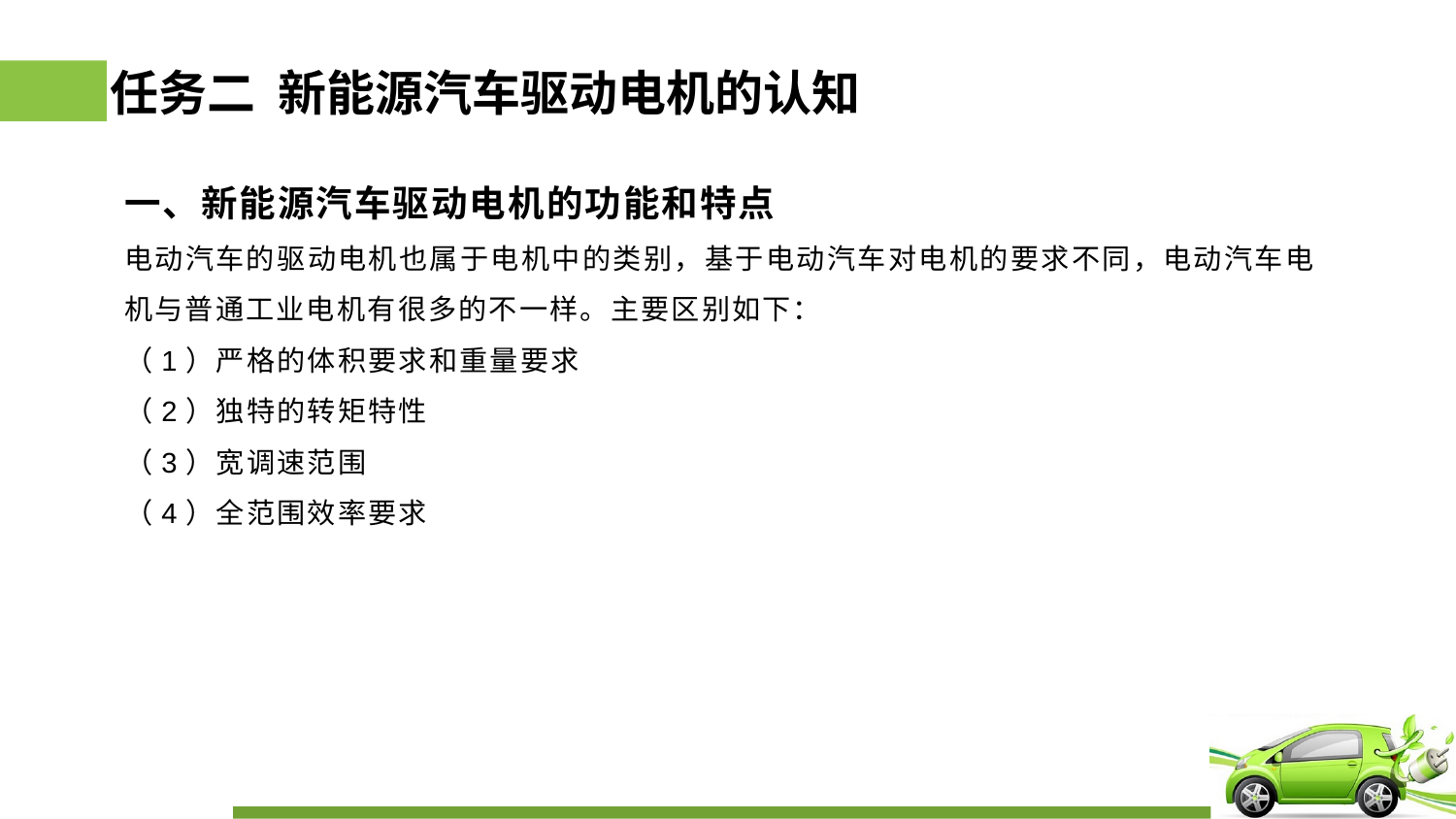

# 任务二  新能源汽车驱动电机的认知
一、新能源汽车驱动电机的功能和特点
电动汽车的驱动电机也属于电机中的类别，基于电动汽车对电机的要求不同，电动汽车电机与普通工业电机有很多的不一样。主要区别如下：
（1）严格的体积要求和重量要求
（2）独特的转矩特性
（3）宽调速范围
（4）全范围效率要求